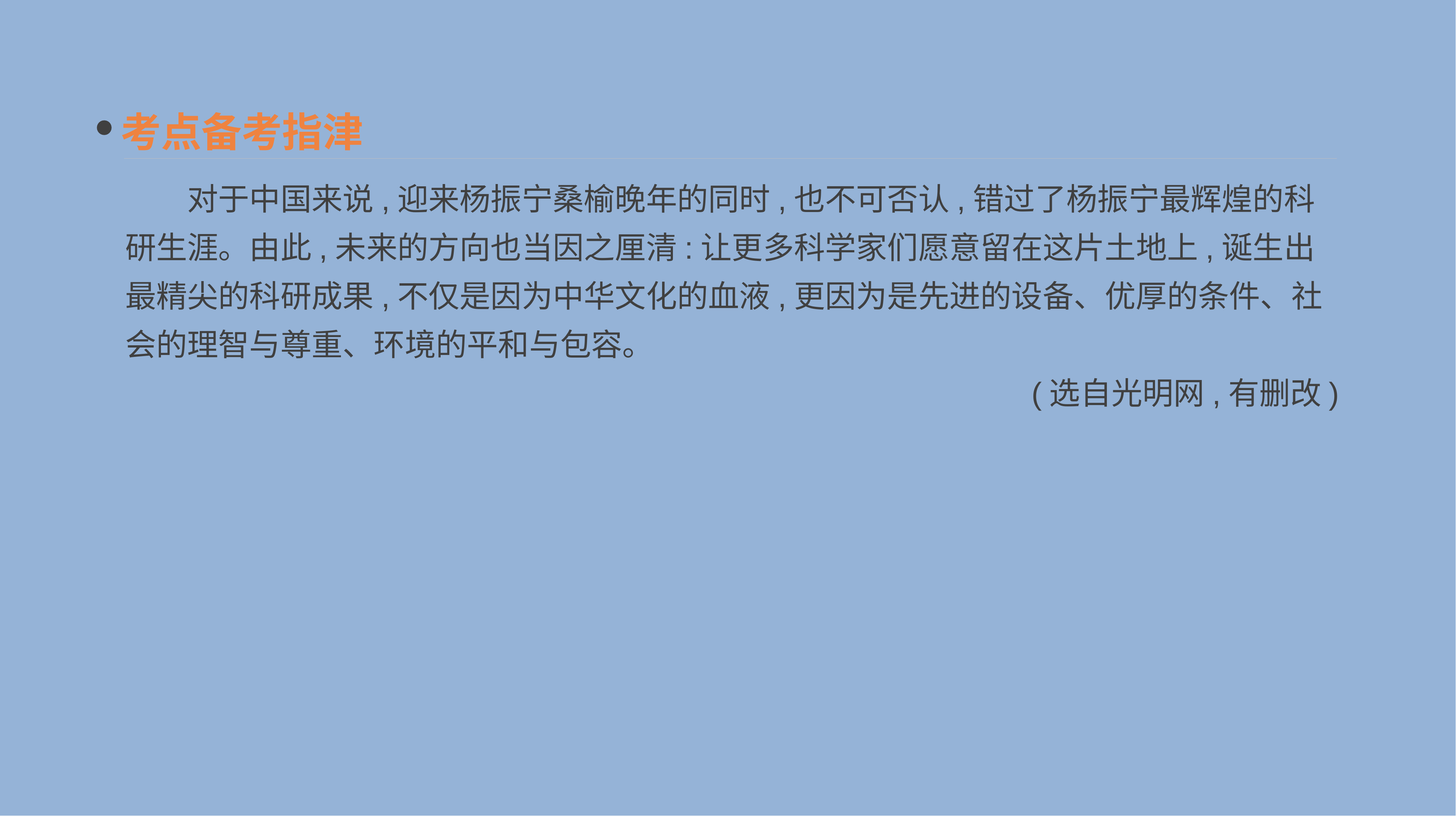

考点备考指津

　　对于中国来说,迎来杨振宁桑榆晚年的同时,也不可否认,错过了杨振宁最辉煌的科研生涯。由此,未来的方向也当因之厘清:让更多科学家们愿意留在这片土地上,诞生出最精尖的科研成果,不仅是因为中华文化的血液,更因为是先进的设备、优厚的条件、社会的理智与尊重、环境的平和与包容。
(选自光明网,有删改)